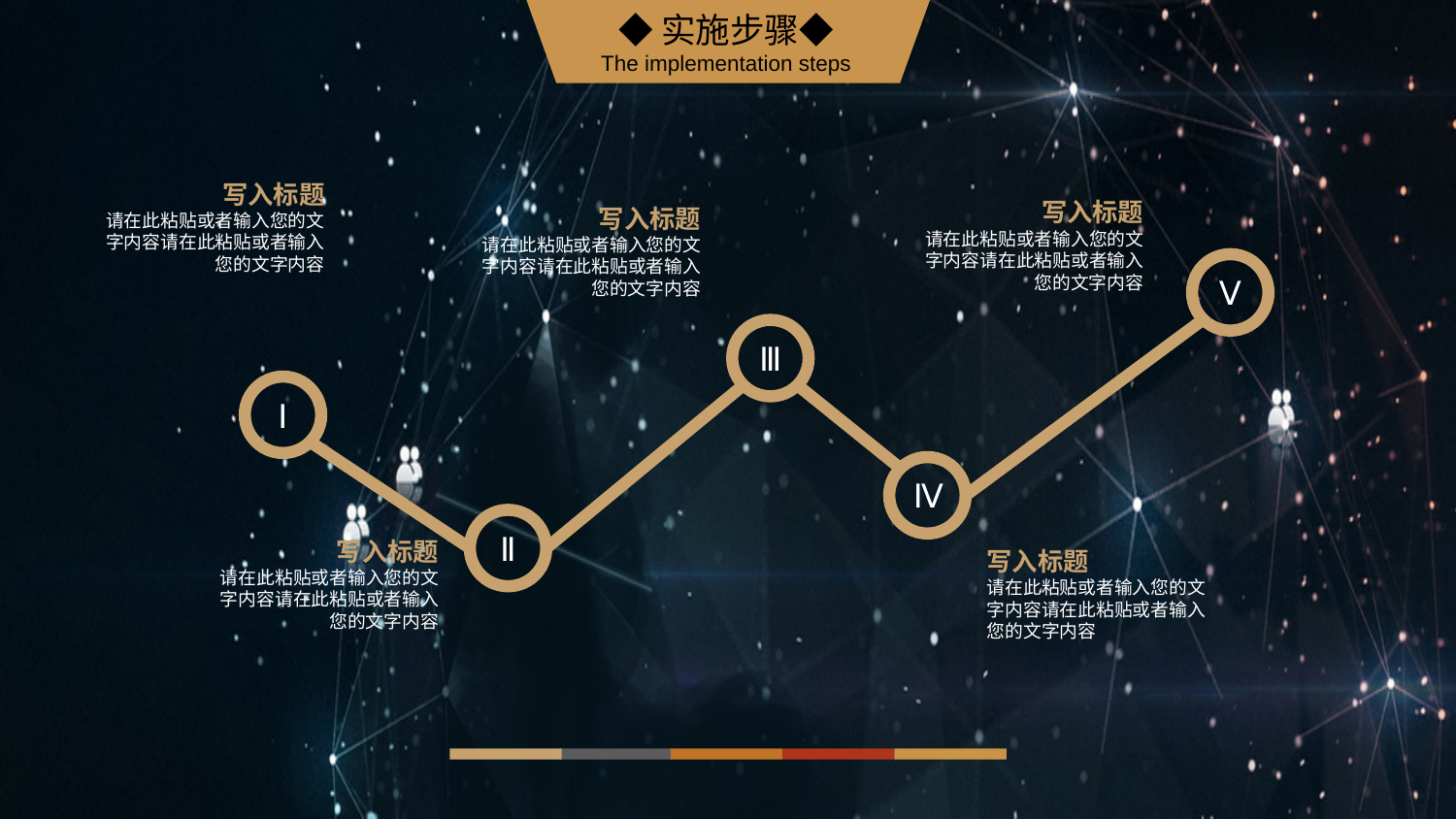

◆实施步骤◆
The implementation steps

写入标题
请在此粘贴或者输入您的文字内容请在此粘贴或者输入您的文字内容
写入标题
请在此粘贴或者输入您的文字内容请在此粘贴或者输入您的文字内容
写入标题
请在此粘贴或者输入您的文字内容请在此粘贴或者输入您的文字内容
Ⅴ
Ⅲ
Ⅰ
Ⅳ

写入标题
请在此粘贴或者输入您的文字内容请在此粘贴或者输入您的文字内容
Ⅱ
写入标题
请在此粘贴或者输入您的文字内容请在此粘贴或者输入您的文字内容